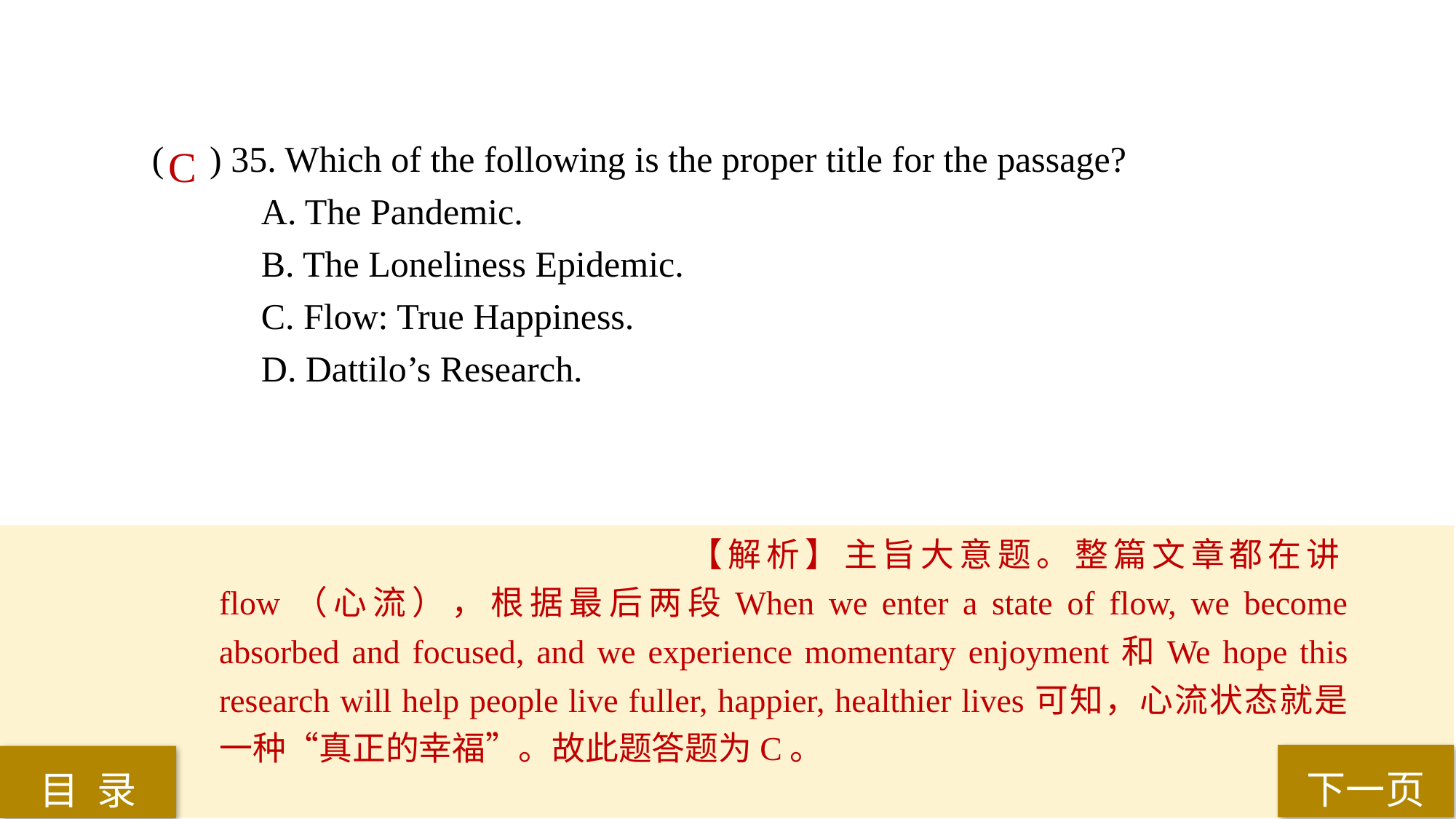

(     ) 35. Which of the following is the proper title for the passage?
A. The Pandemic.
B. The Loneliness Epidemic.
C. Flow: True Happiness.
D. Dattilo’s Research.
C
【解析】主旨大意题。整篇文章都在讲flow（心流），根据最后两段When we enter a state of flow, we become absorbed and focused, and we experience momentary enjoyment和We hope this research will help people live fuller, happier, healthier lives可知，心流状态就是一种“真正的幸福”。故此题答题为C。